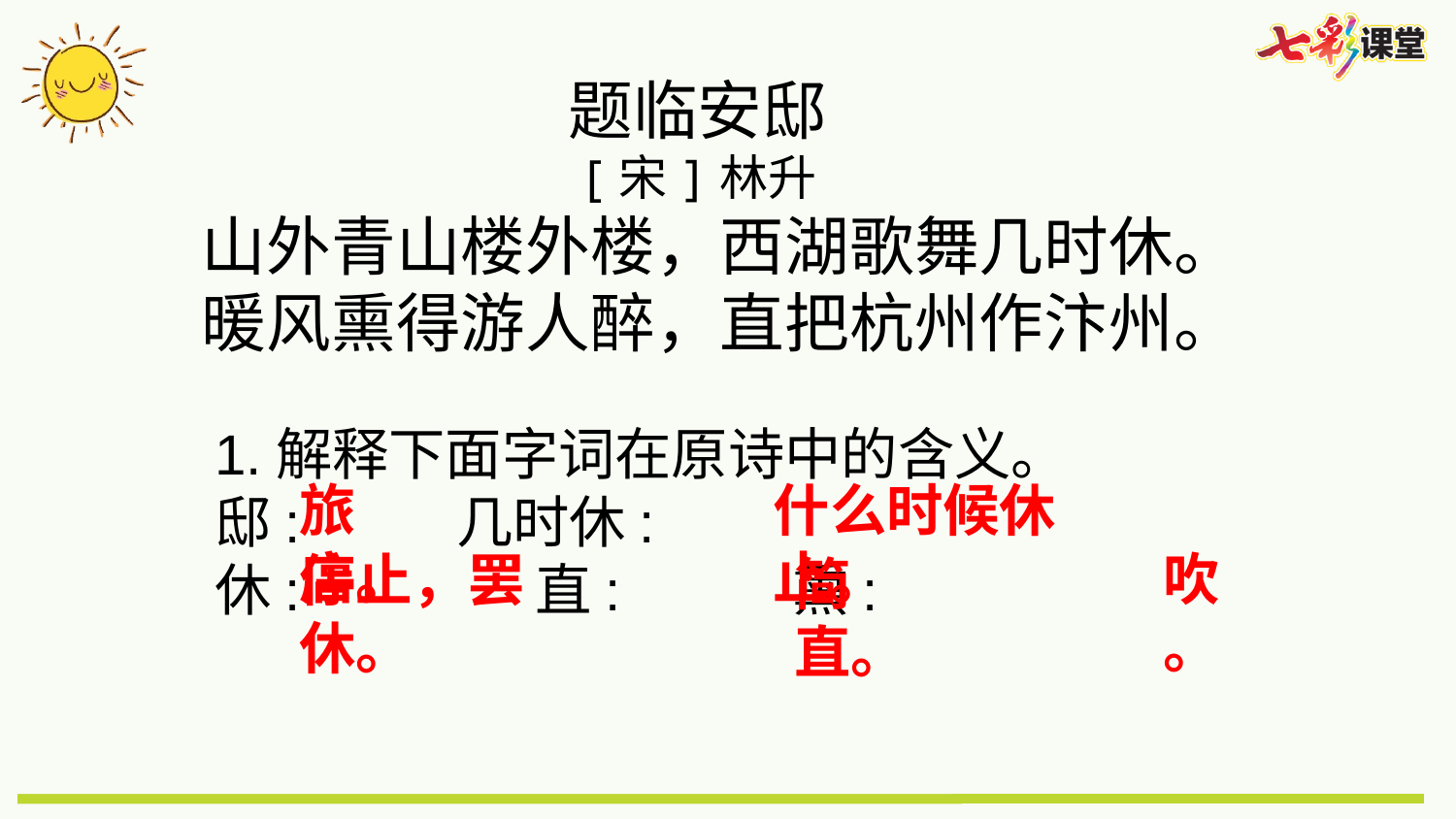

题临安邸
[宋]林升
  山外青山楼外楼，西湖歌舞几时休。
  暖风熏得游人醉，直把杭州作汴州。
1.解释下面字词在原诗中的含义。
邸:         几时休:
休:              直:          熏:
旅店。
什么时候休止。
吹。
停止，罢休。
简直。